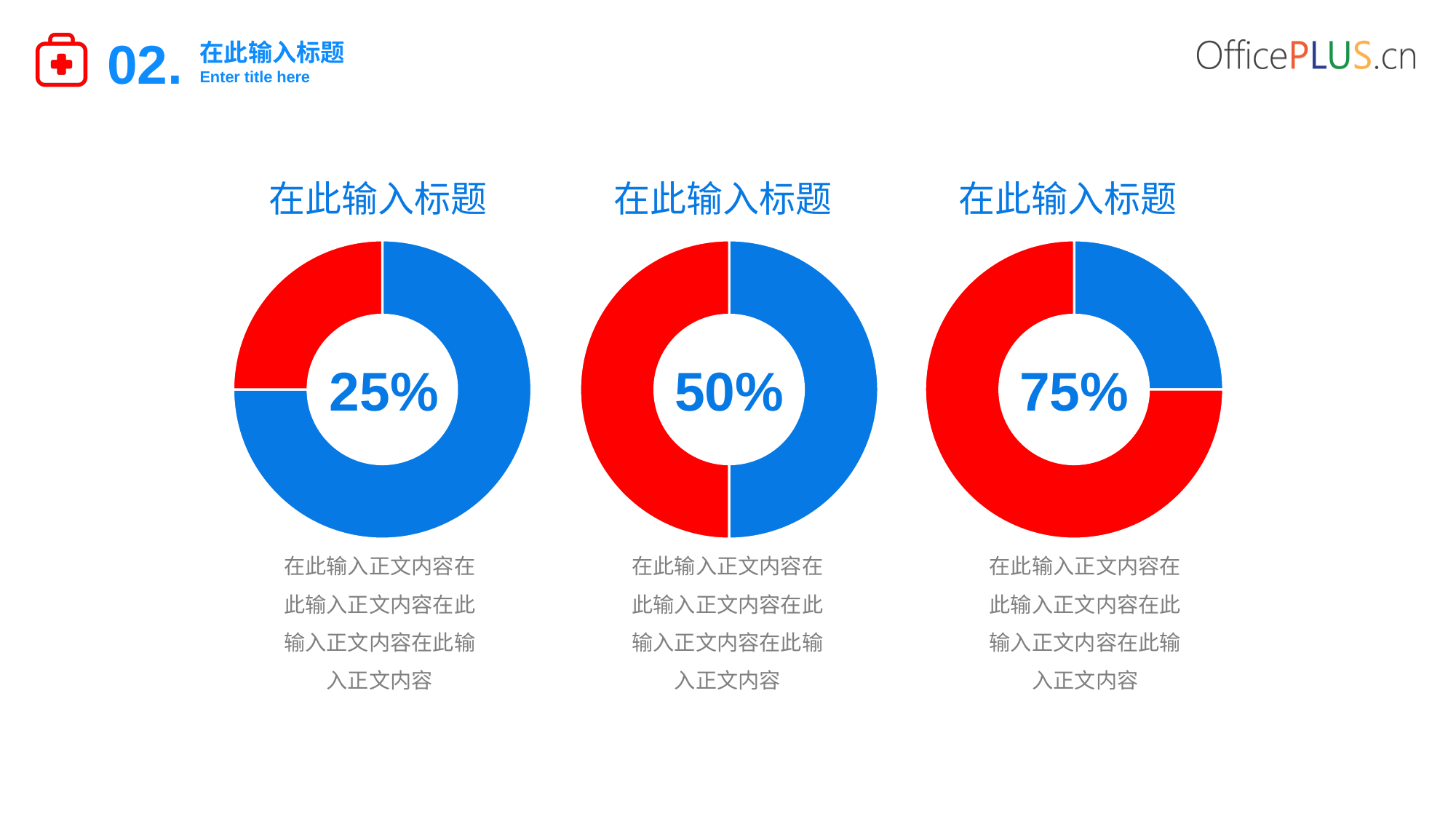

02.
在此输入标题
Enter title here
在此输入标题
在此输入标题
在此输入标题

### Chart

| Category | 销售额 |
|---|---|
| 第一季度 | 3.0 |
| 第二季度 | 1.0 |

### Chart

| Category | 销售额 |
|---|---|
| 第一季度 | 2.0 |
| 第二季度 | 2.0 |

### Chart

| Category | 销售额 |
|---|---|
| 第一季度 | 1.0 |
| 第二季度 | 3.0 |
25%
50%
75%
在此输入正文内容在此输入正文内容在此输入正文内容在此输入正文内容
在此输入正文内容在此输入正文内容在此输入正文内容在此输入正文内容
在此输入正文内容在此输入正文内容在此输入正文内容在此输入正文内容